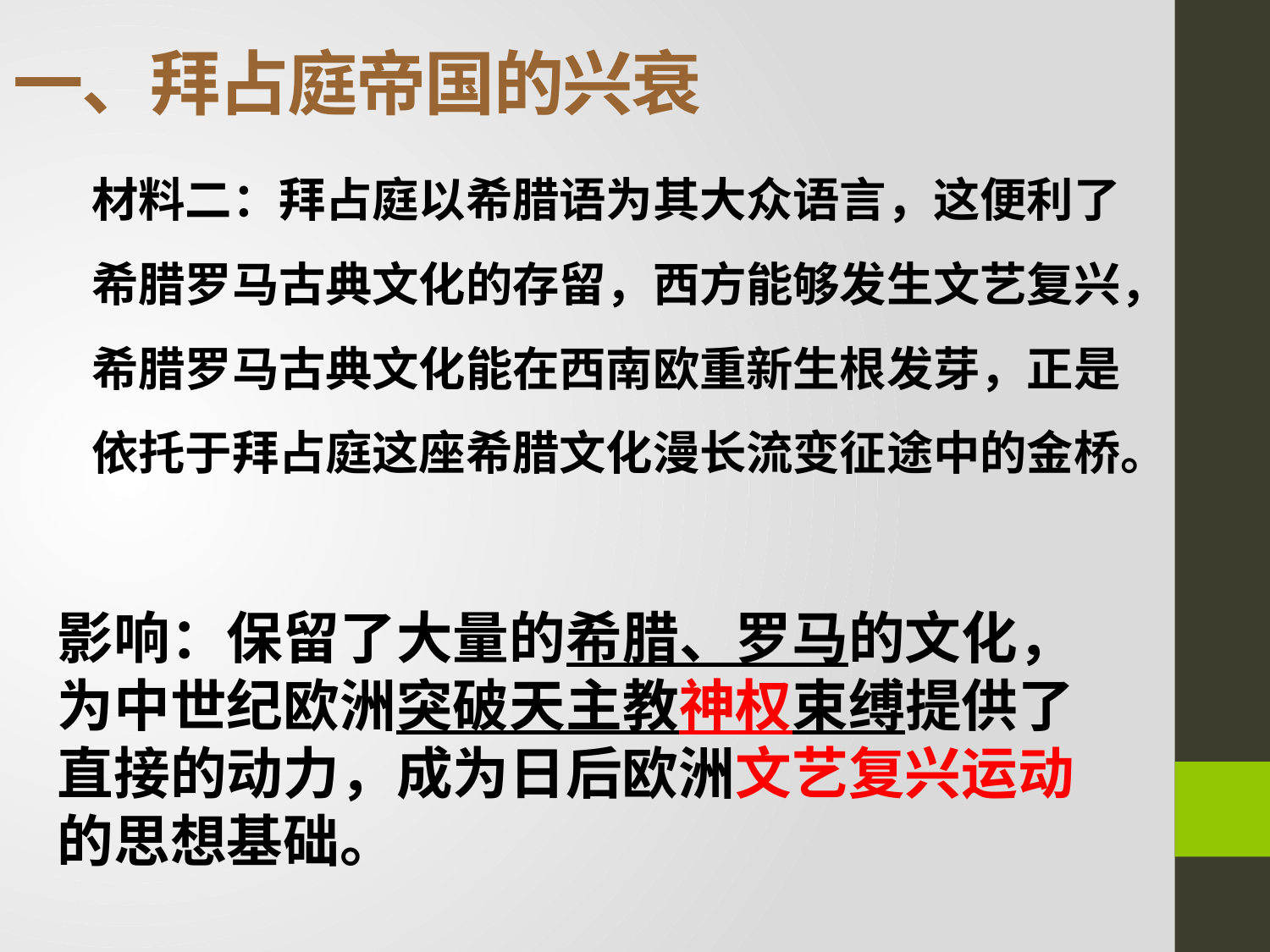

一、拜占庭帝国的兴衰
材料二：拜占庭以希腊语为其大众语言，这便利了希腊罗马古典文化的存留，西方能够发生文艺复兴，希腊罗马古典文化能在西南欧重新生根发芽，正是依托于拜占庭这座希腊文化漫长流变征途中的金桥。
影响：保留了大量的希腊、罗马的文化，为中世纪欧洲突破天主教神权束缚提供了直接的动力，成为日后欧洲文艺复兴运动的思想基础。